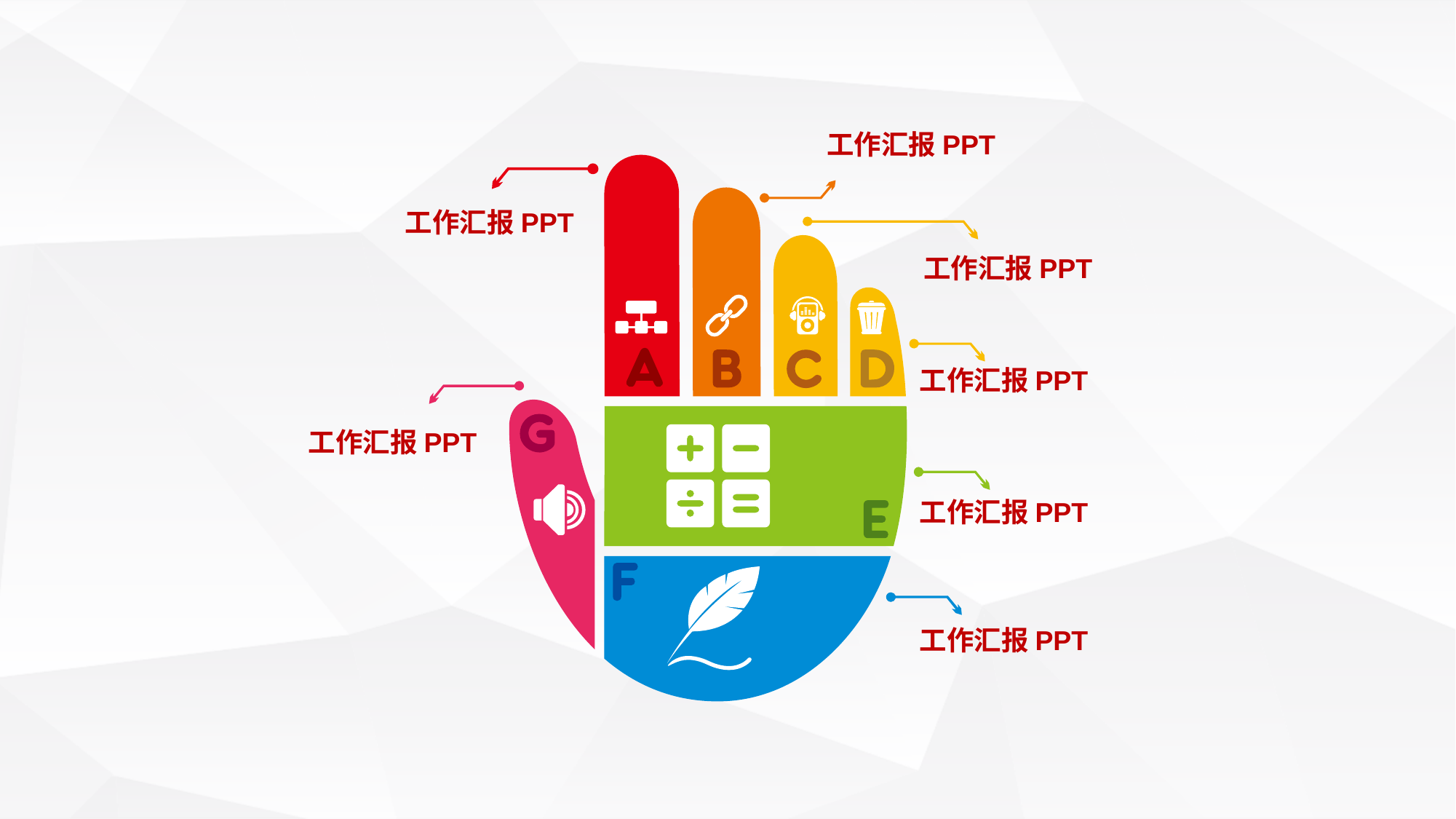

工作汇报PPT

工作汇报PPT

工作汇报PPT

工作汇报PPT

工作汇报PPT

工作汇报PPT

工作汇报PPT